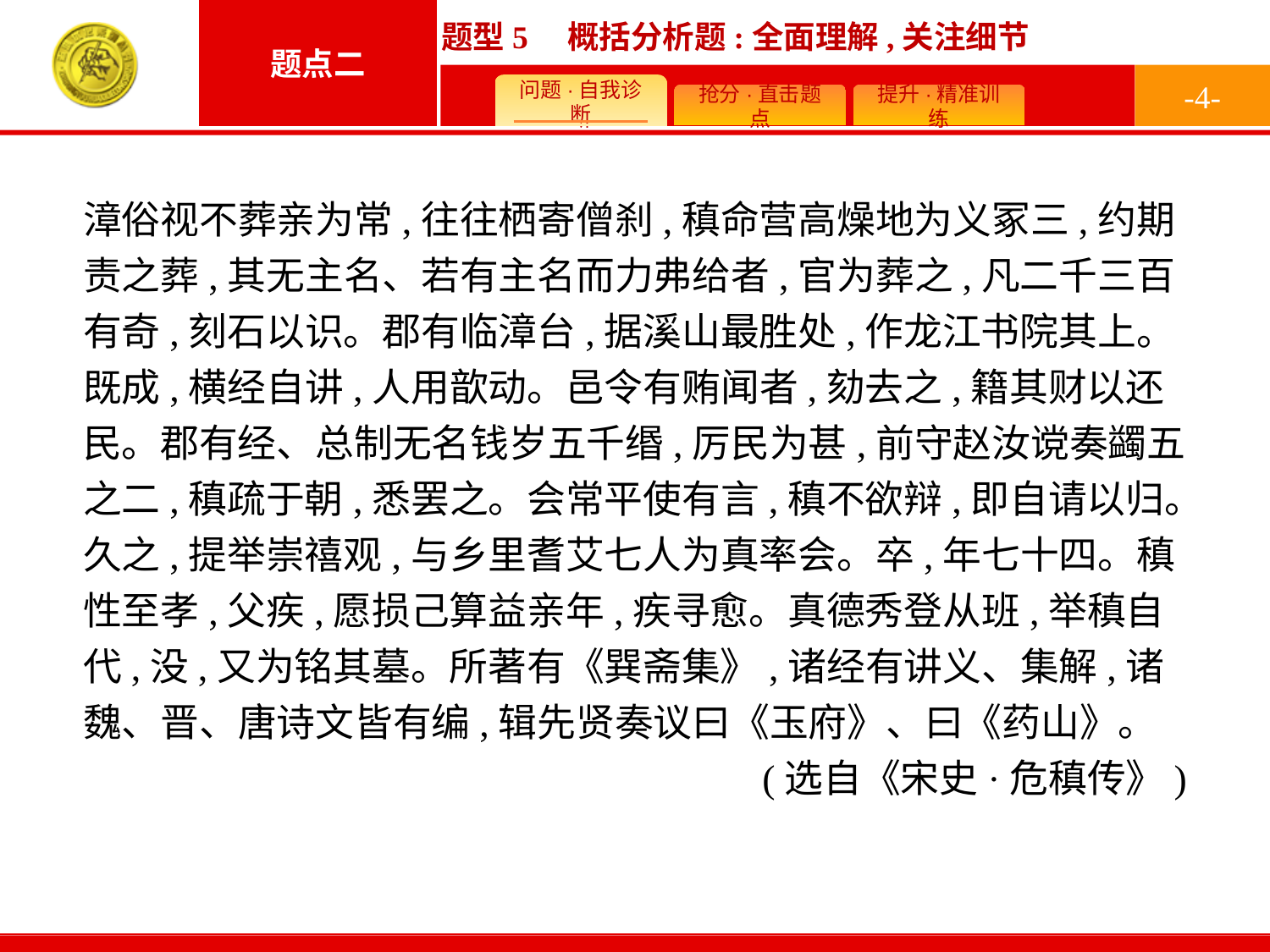

-4-
漳俗视不葬亲为常,往往栖寄僧刹,稹命营高燥地为义冢三,约期责之葬,其无主名、若有主名而力弗给者,官为葬之,凡二千三百有奇,刻石以识。郡有临漳台,据溪山最胜处,作龙江书院其上。既成,横经自讲,人用歆动。邑令有贿闻者,劾去之,籍其财以还民。郡有经、总制无名钱岁五千缗,厉民为甚,前守赵汝谠奏蠲五之二,稹疏于朝,悉罢之。会常平使有言,稹不欲辩,即自请以归。久之,提举崇禧观,与乡里耆艾七人为真率会。卒,年七十四。稹性至孝,父疾,愿损己算益亲年,疾寻愈。真德秀登从班,举稹自代,没,又为铭其墓。所著有《巽斋集》,诸经有讲义、集解,诸魏、晋、唐诗文皆有编,辑先贤奏议曰《玉府》、曰《药山》。
(选自《宋史·危稹传》)